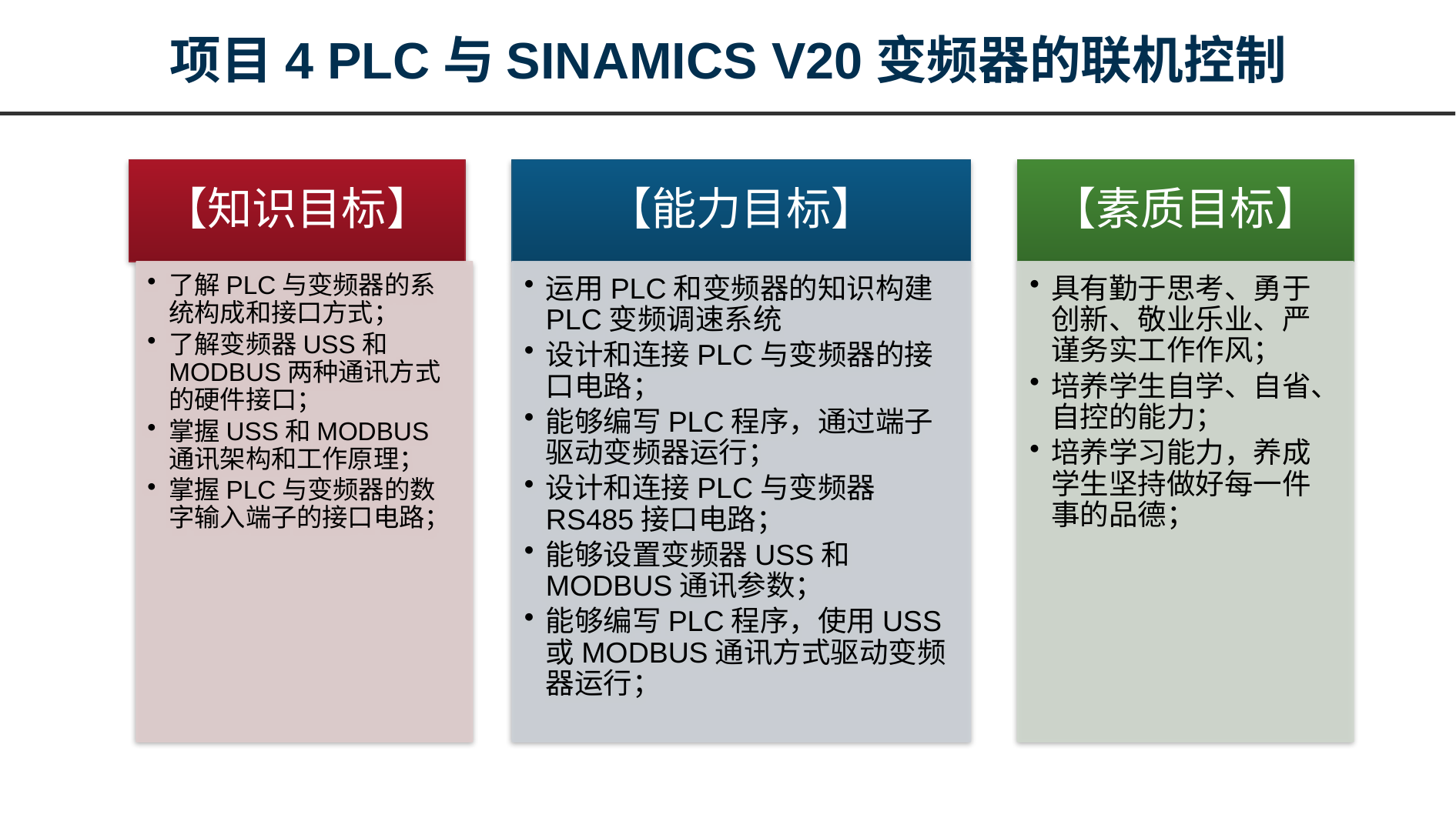

项目4 PLC与SINAMICS V20变频器的联机控制
【知识目标】
了解PLC与变频器的系统构成和接口方式；
了解变频器USS和MODBUS两种通讯方式的硬件接口；
掌握USS和MODBUS通讯架构和工作原理；
掌握PLC与变频器的数字输入端子的接口电路；

【能力目标】
运用PLC和变频器的知识构建PLC变频调速系统
设计和连接PLC与变频器的接口电路；
能够编写PLC程序，通过端子驱动变频器运行；
设计和连接PLC与变频器RS485接口电路；
能够设置变频器USS和MODBUS通讯参数；
能够编写PLC程序，使用USS或MODBUS通讯方式驱动变频器运行；

【素质目标】
具有勤于思考、勇于创新、敬业乐业、严谨务实工作作风；
培养学生自学、自省、自控的能力；
培养学习能力，养成学生坚持做好每一件事的品德；